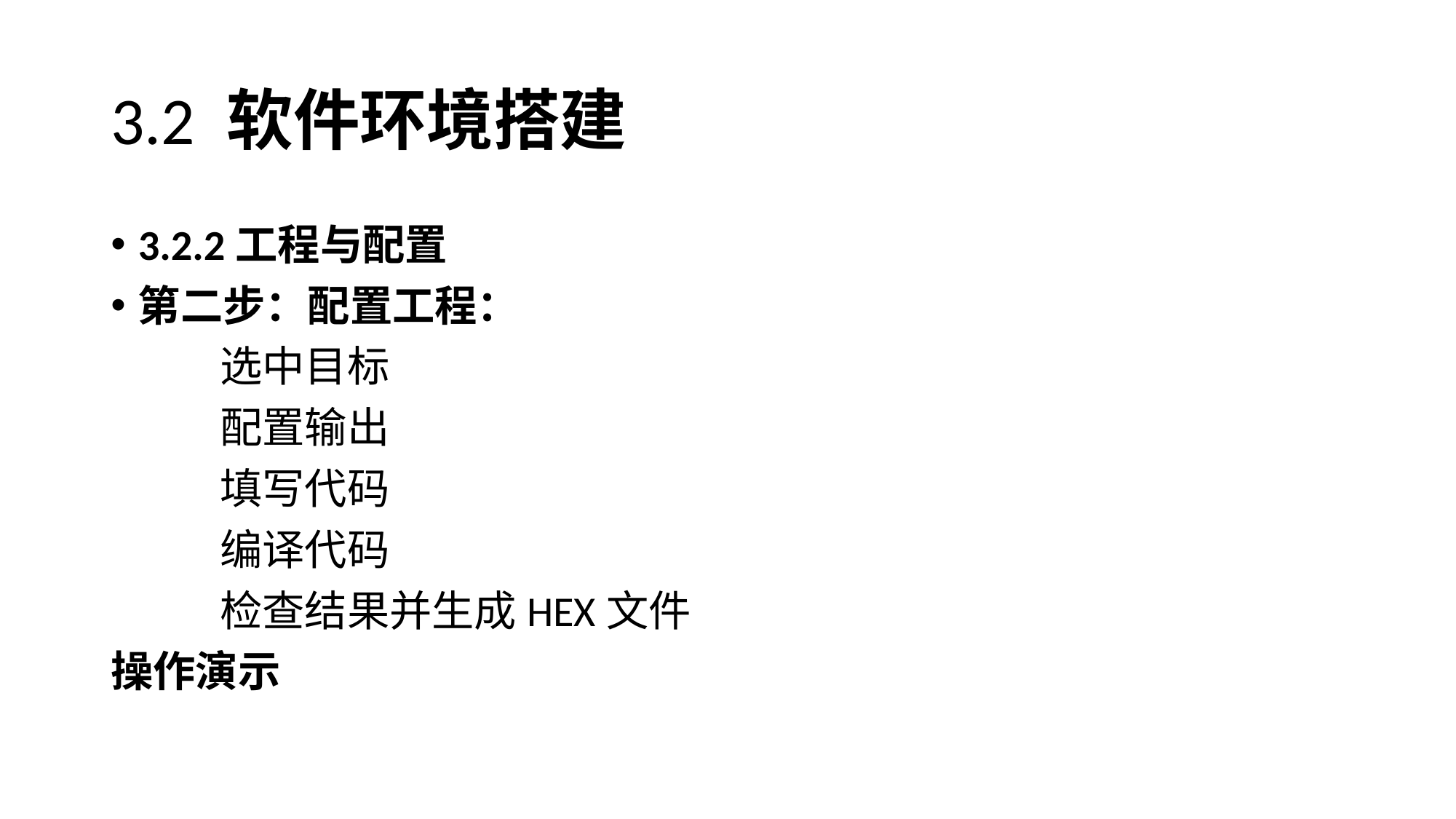

# 3.2 软件环境搭建
3.2.2工程与配置
第二步：配置工程：
	选中目标
	配置输出
	填写代码
	编译代码
	检查结果并生成HEX文件
操作演示